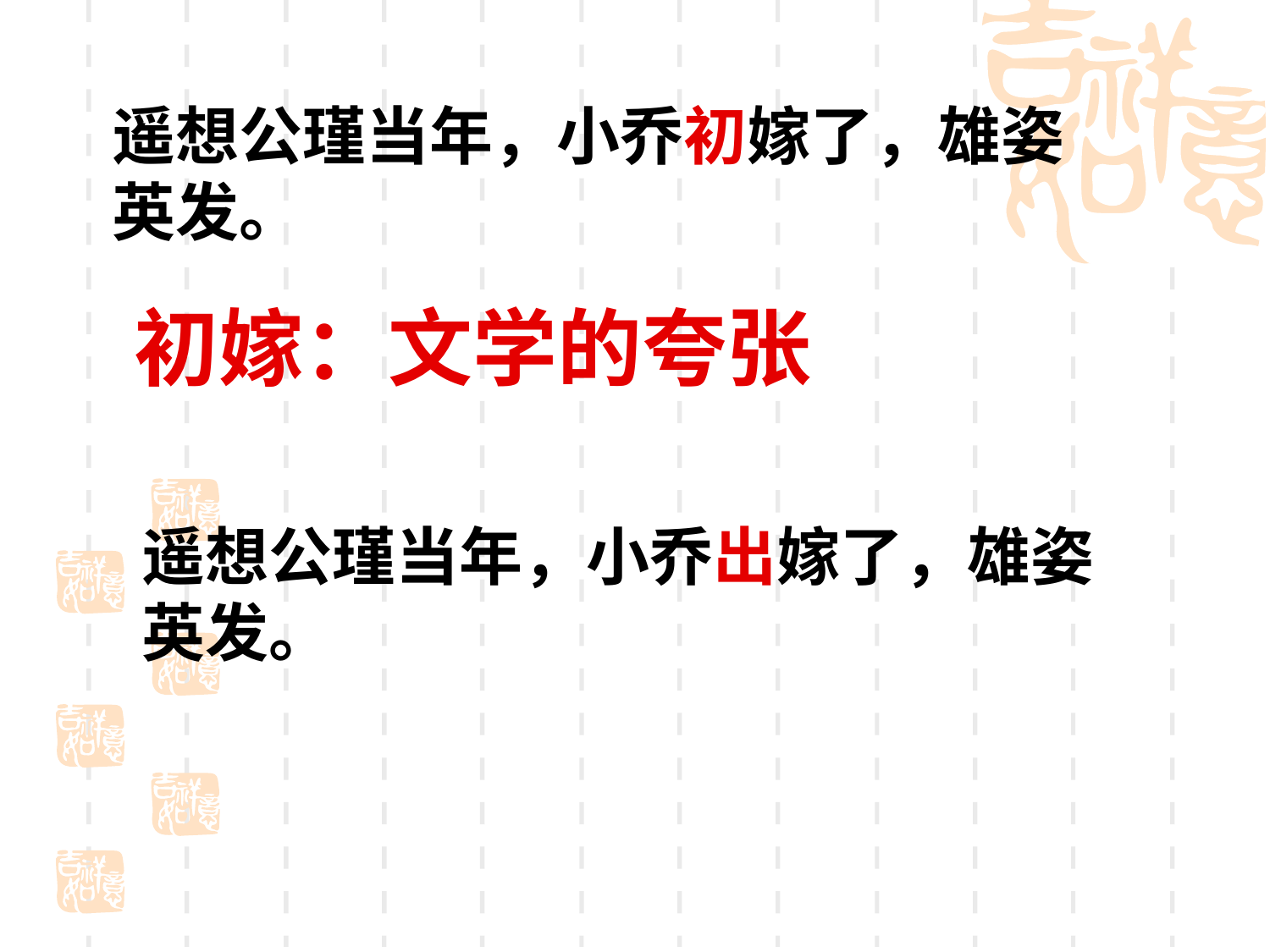

遥想公瑾当年，小乔初嫁了，雄姿英发。
初嫁：文学的夸张
遥想公瑾当年，小乔出嫁了，雄姿英发。